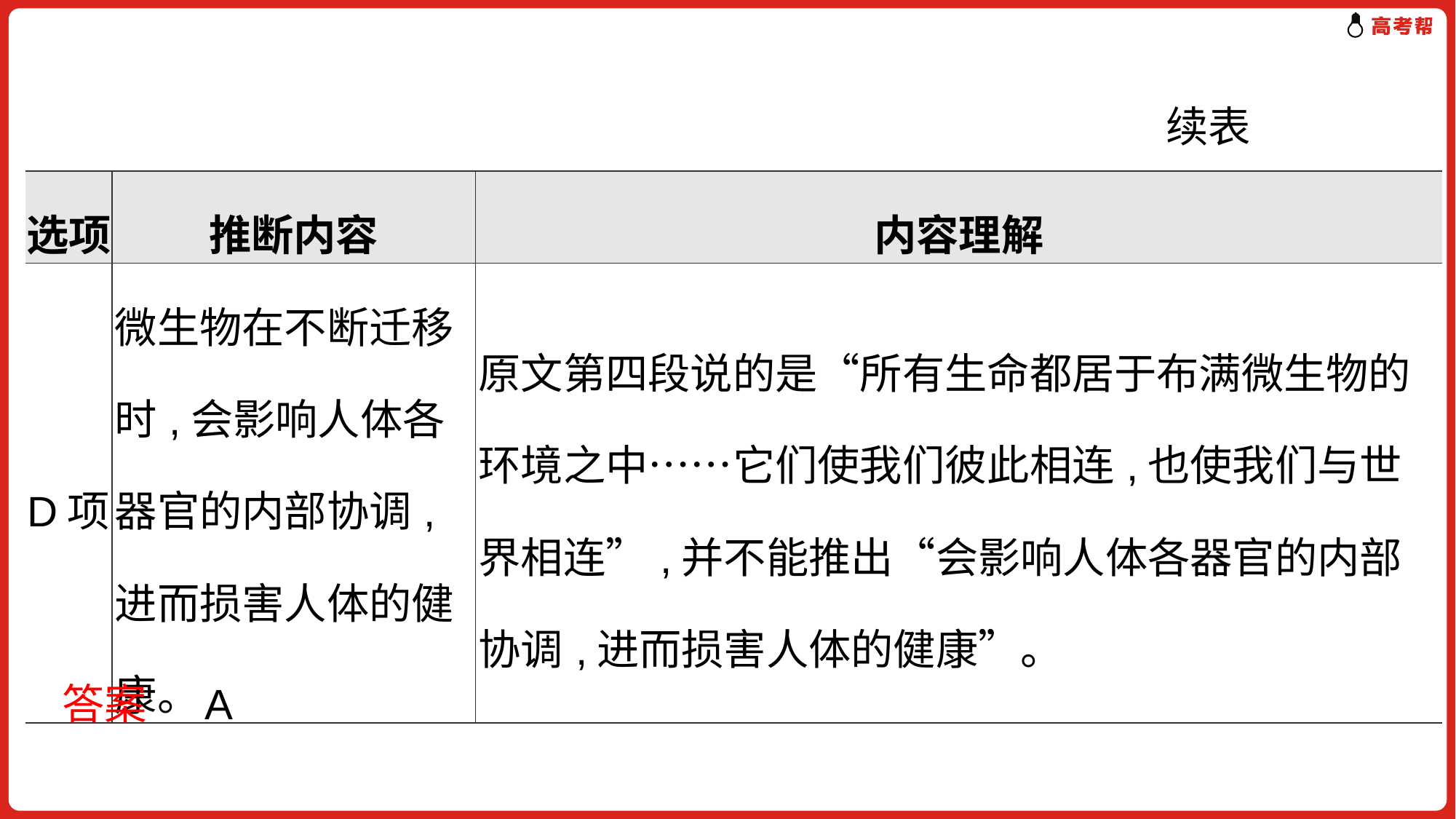

续表
| 选项 | 推断内容 | 内容理解 |
| --- | --- | --- |
| D项 | 微生物在不断迁移时,会影响人体各器官的内部协调,进而损害人体的健康。 | 原文第四段说的是“所有生命都居于布满微生物的环境之中……它们使我们彼此相连,也使我们与世界相连”,并不能推出“会影响人体各器官的内部协调,进而损害人体的健康”。 |
答案     A